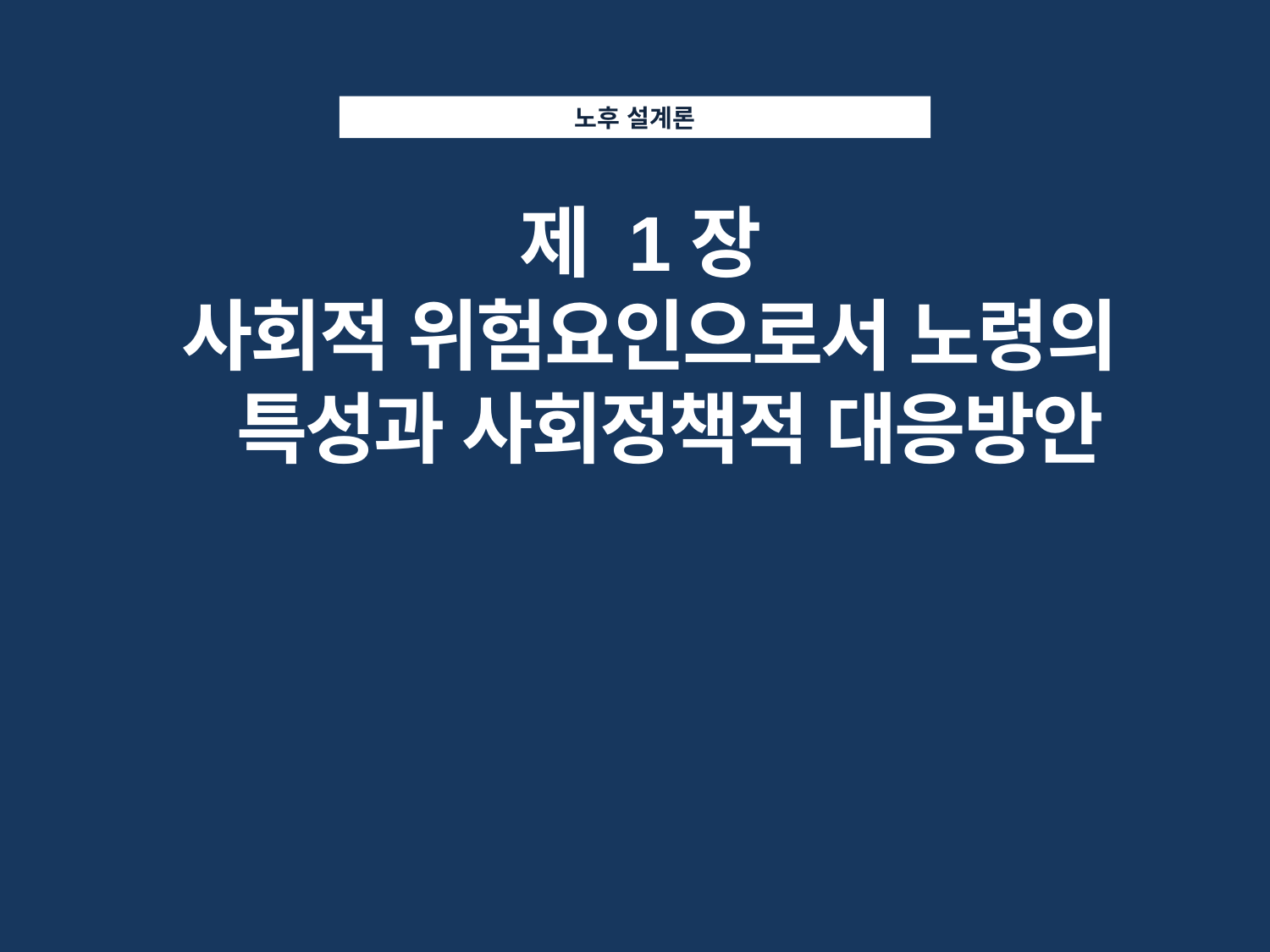

노후 설계론
제 1장
사회적 위험요인으로서 노령의
 특성과 사회정책적 대응방안